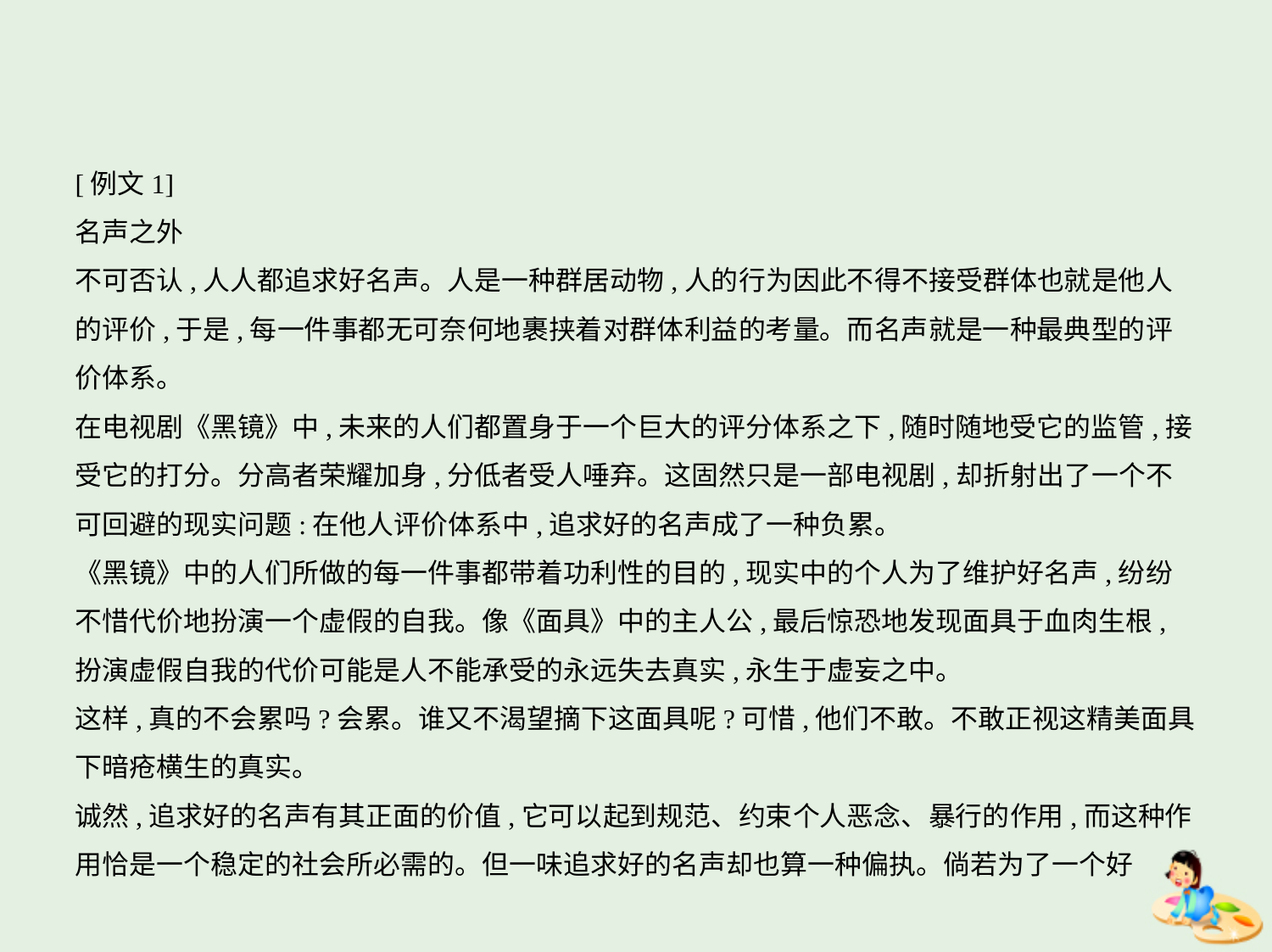

[例文1]
名声之外
不可否认,人人都追求好名声。人是一种群居动物,人的行为因此不得不接受群体也就是他人
的评价,于是,每一件事都无可奈何地裹挟着对群体利益的考量。而名声就是一种最典型的评
价体系。
在电视剧《黑镜》中,未来的人们都置身于一个巨大的评分体系之下,随时随地受它的监管,接
受它的打分。分高者荣耀加身,分低者受人唾弃。这固然只是一部电视剧,却折射出了一个不
可回避的现实问题:在他人评价体系中,追求好的名声成了一种负累。
《黑镜》中的人们所做的每一件事都带着功利性的目的,现实中的个人为了维护好名声,纷纷
不惜代价地扮演一个虚假的自我。像《面具》中的主人公,最后惊恐地发现面具于血肉生根,
扮演虚假自我的代价可能是人不能承受的永远失去真实,永生于虚妄之中。
这样,真的不会累吗?会累。谁又不渴望摘下这面具呢?可惜,他们不敢。不敢正视这精美面具
下暗疮横生的真实。
诚然,追求好的名声有其正面的价值,它可以起到规范、约束个人恶念、暴行的作用,而这种作
用恰是一个稳定的社会所必需的。但一味追求好的名声却也算一种偏执。倘若为了一个好